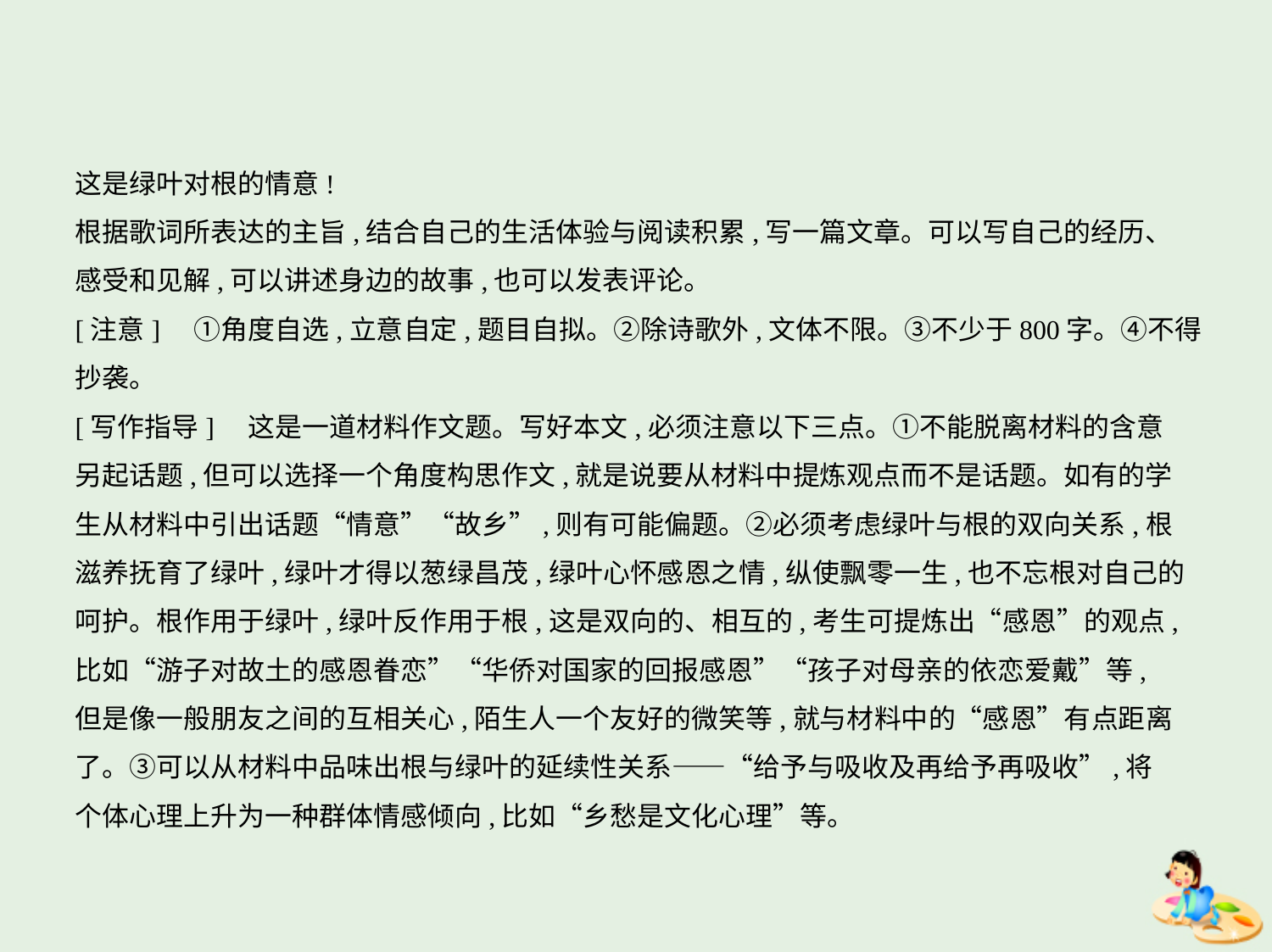

这是绿叶对根的情意!
根据歌词所表达的主旨,结合自己的生活体验与阅读积累,写一篇文章。可以写自己的经历、
感受和见解,可以讲述身边的故事,也可以发表评论。
[注意]　①角度自选,立意自定,题目自拟。②除诗歌外,文体不限。③不少于800字。④不得
抄袭。
[写作指导]　这是一道材料作文题。写好本文,必须注意以下三点。①不能脱离材料的含意
另起话题,但可以选择一个角度构思作文,就是说要从材料中提炼观点而不是话题。如有的学
生从材料中引出话题“情意”“故乡”,则有可能偏题。②必须考虑绿叶与根的双向关系,根
滋养抚育了绿叶,绿叶才得以葱绿昌茂,绿叶心怀感恩之情,纵使飘零一生,也不忘根对自己的
呵护。根作用于绿叶,绿叶反作用于根,这是双向的、相互的,考生可提炼出“感恩”的观点,
比如“游子对故土的感恩眷恋”“华侨对国家的回报感恩”“孩子对母亲的依恋爱戴”等,
但是像一般朋友之间的互相关心,陌生人一个友好的微笑等,就与材料中的“感恩”有点距离
了。③可以从材料中品味出根与绿叶的延续性关系——“给予与吸收及再给予再吸收”,将
个体心理上升为一种群体情感倾向,比如“乡愁是文化心理”等。